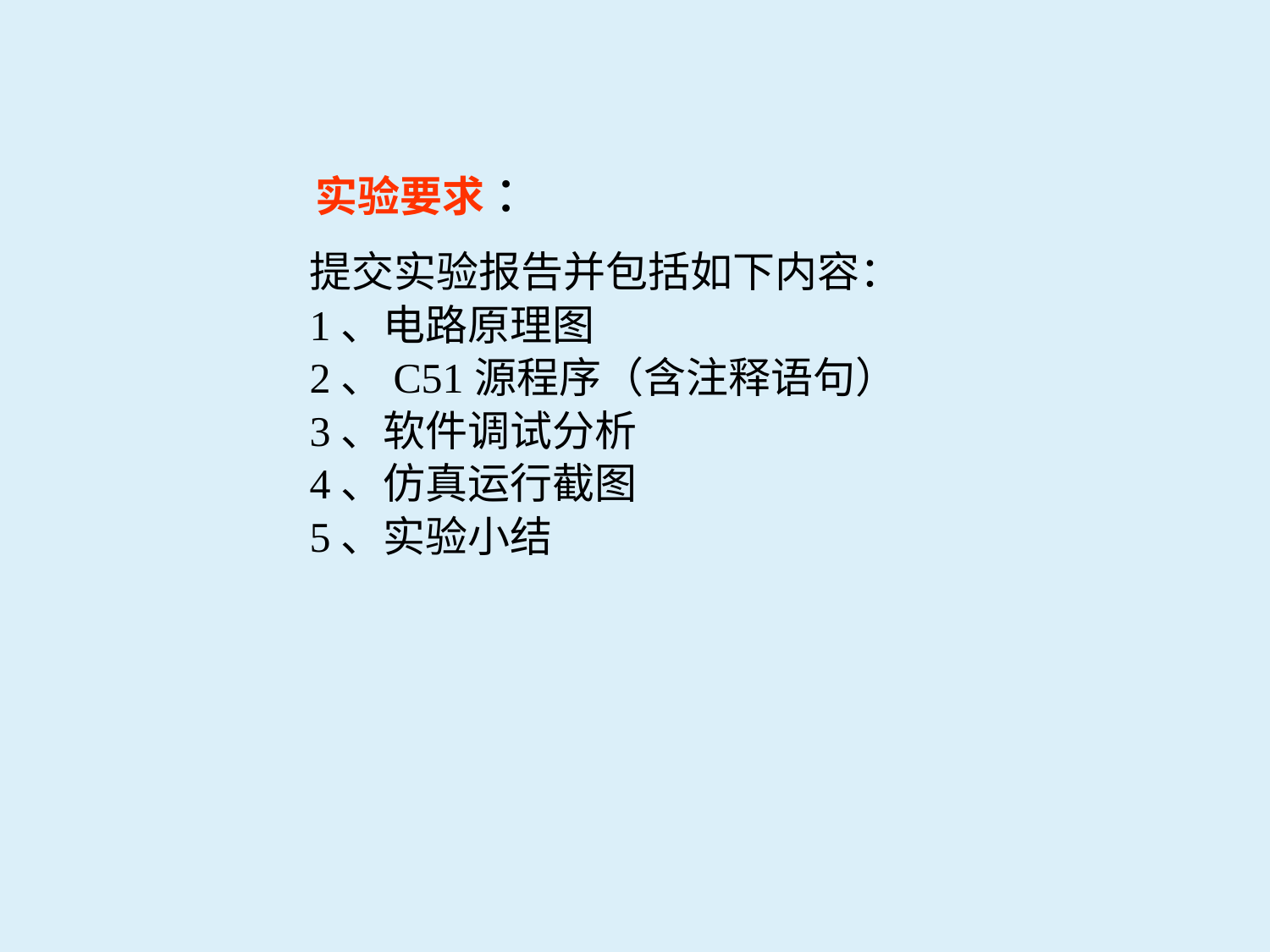

实验要求 ：
提交实验报告并包括如下内容：
1、电路原理图
2、C51源程序（含注释语句）
3、软件调试分析
4、仿真运行截图
5、实验小结